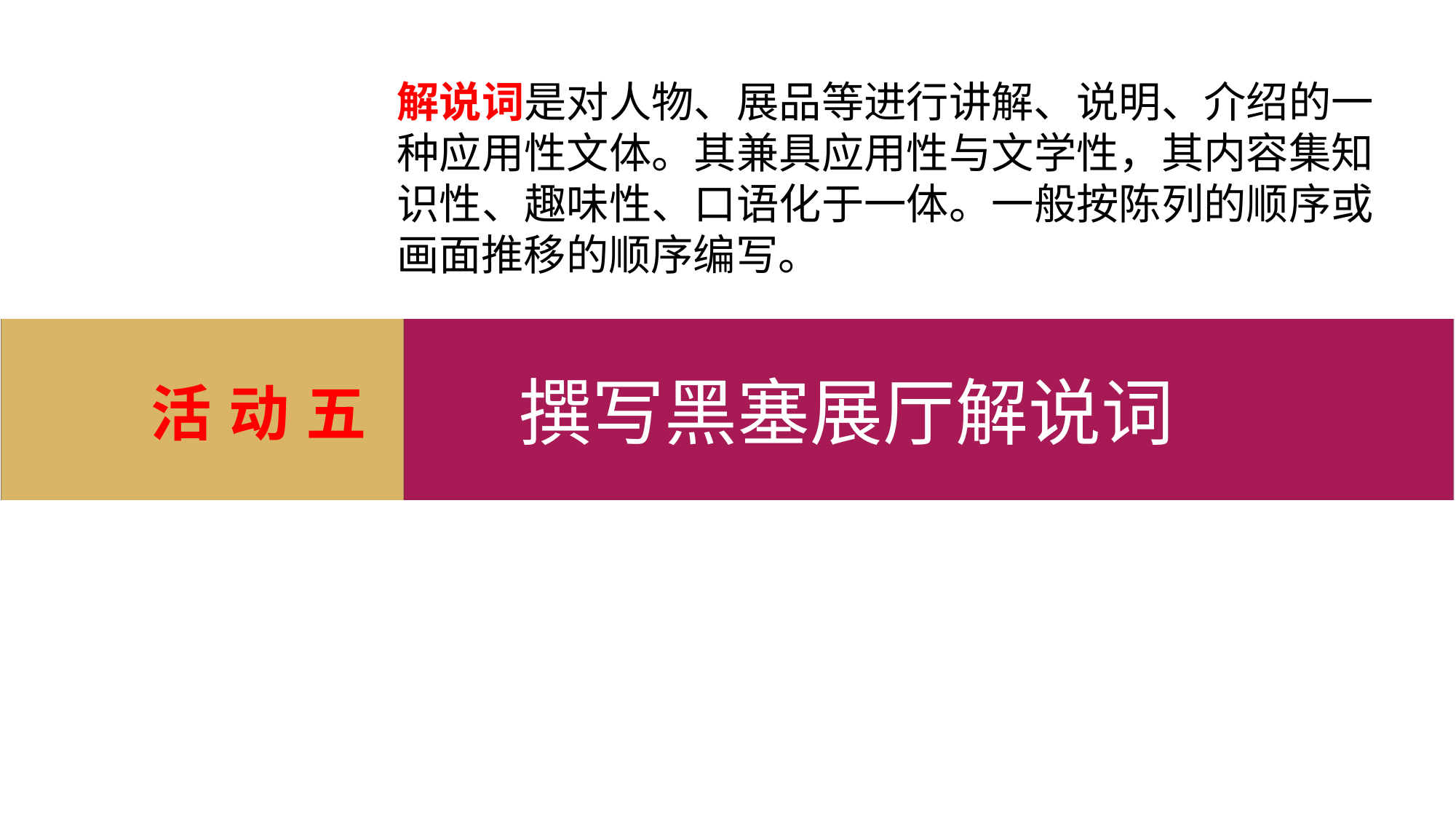

解说词是对人物、展品等进行讲解、说明、介绍的一种应用性文体。其兼具应用性与文学性，其内容集知识性、趣味性、口语化于一体。一般按陈列的顺序或画面推移的顺序编写。
# 活 动 五
撰写黑塞展厅解说词